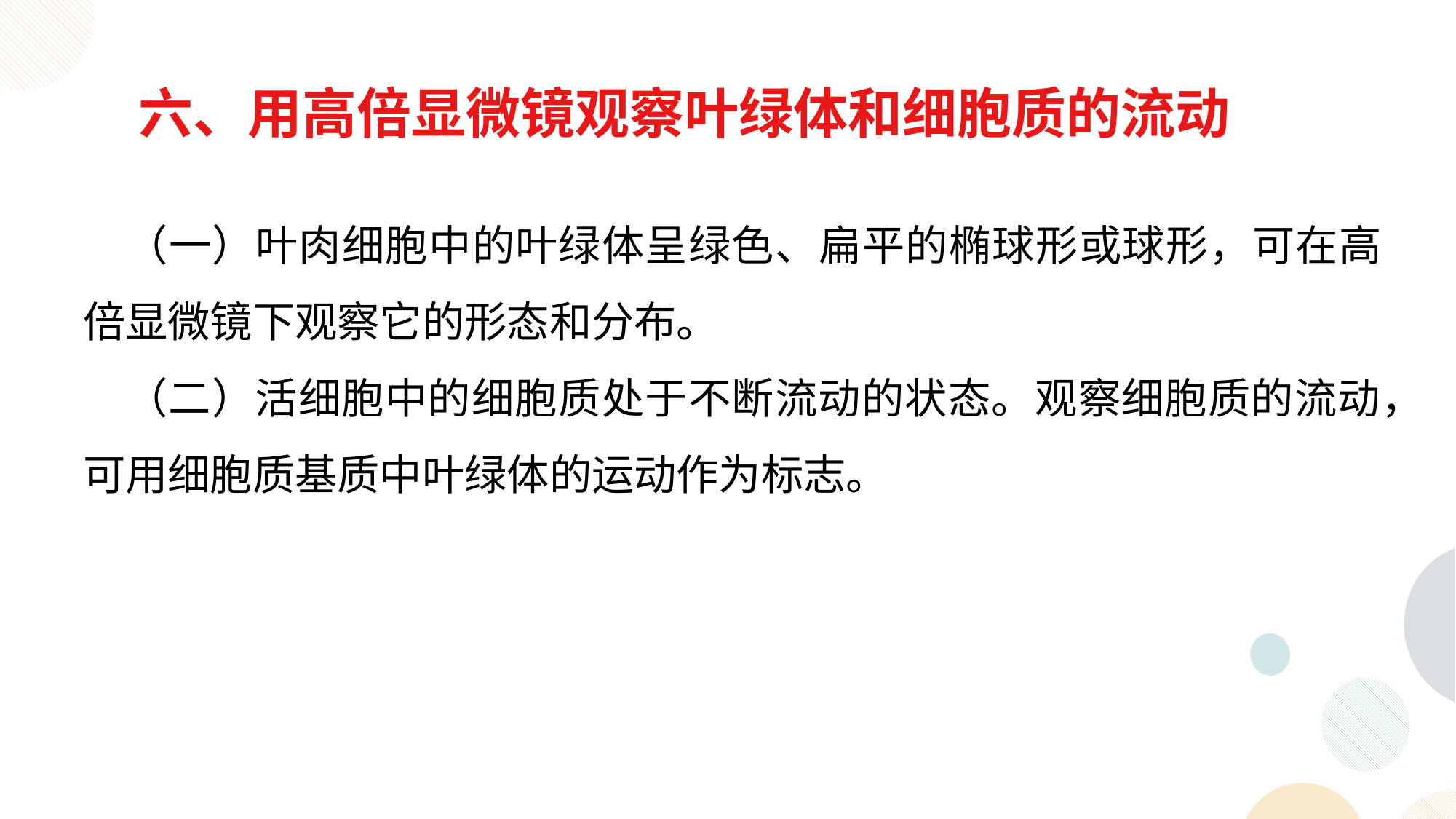

六、用高倍显微镜观察叶绿体和细胞质的流动
   （一）叶肉细胞中的叶绿体呈绿色、扁平的椭球形或球形，可在高倍显微镜下观察它的形态和分布。
   （二）活细胞中的细胞质处于不断流动的状态。观察细胞质的流动，可用细胞质基质中叶绿体的运动作为标志。